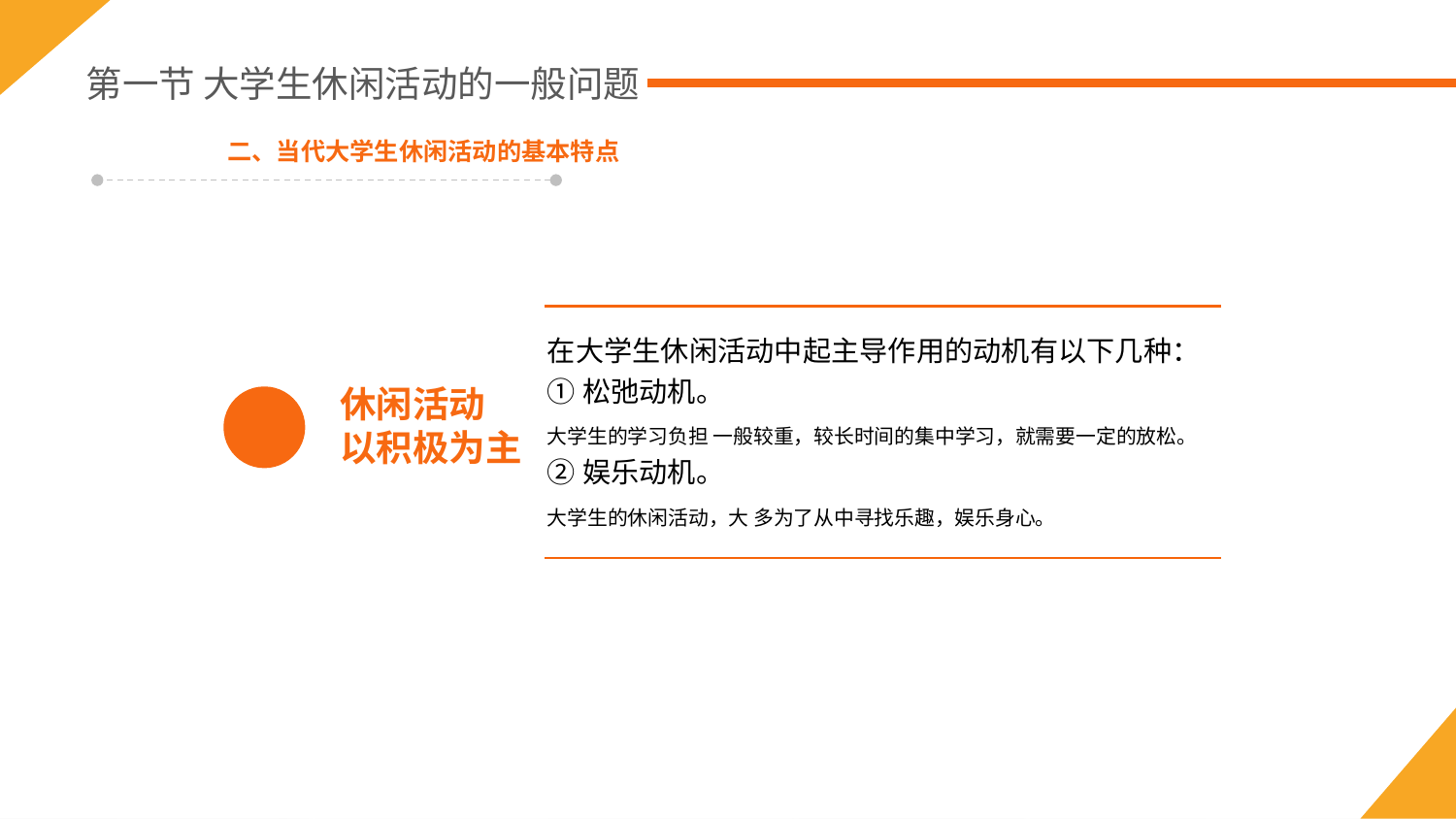

第一节 大学生休闲活动的一般问题
二、当代大学生休闲活动的基本特点
在大学生休闲活动中起主导作用的动机有以下几种：
①松弛动机。
大学生的学习负担 一般较重，较长时间的集中学习，就需要一定的放松。
②娱乐动机。
大学生的休闲活动，大 多为了从中寻找乐趣，娱乐身心。
休闲活动
以积极为主